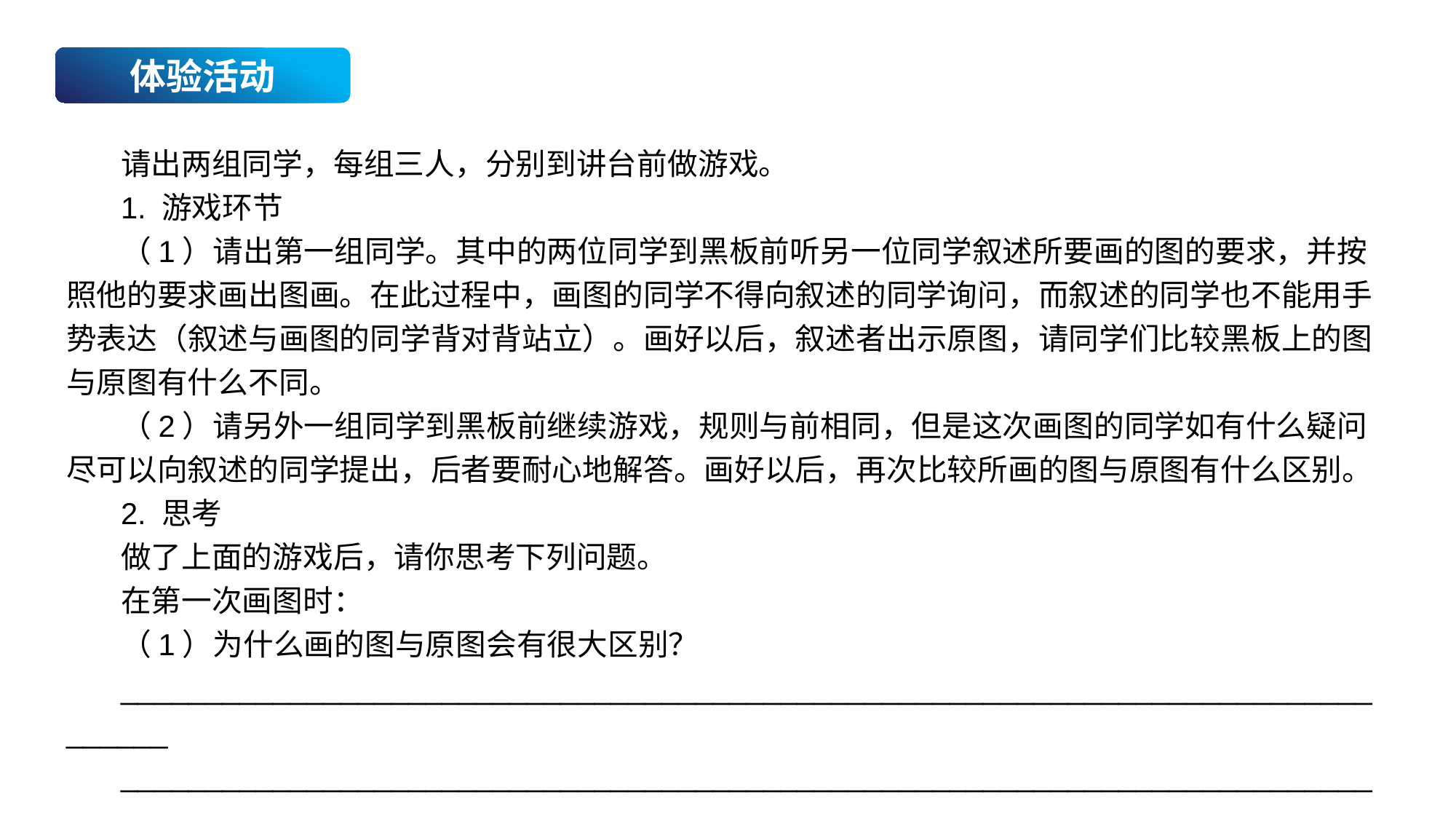

体验活动
请出两组同学，每组三人，分别到讲台前做游戏。
1. 游戏环节
（1）请出第一组同学。其中的两位同学到黑板前听另一位同学叙述所要画的图的要求，并按照他的要求画出图画。在此过程中，画图的同学不得向叙述的同学询问，而叙述的同学也不能用手势表达（叙述与画图的同学背对背站立）。画好以后，叙述者出示原图，请同学们比较黑板上的图与原图有什么不同。
（2）请另外一组同学到黑板前继续游戏，规则与前相同，但是这次画图的同学如有什么疑问尽可以向叙述的同学提出，后者要耐心地解答。画好以后，再次比较所画的图与原图有什么区别。
2. 思考
做了上面的游戏后，请你思考下列问题。
在第一次画图时：
（1）为什么画的图与原图会有很大区别？
________________________________________________________________________________
________________________________________________________________________________